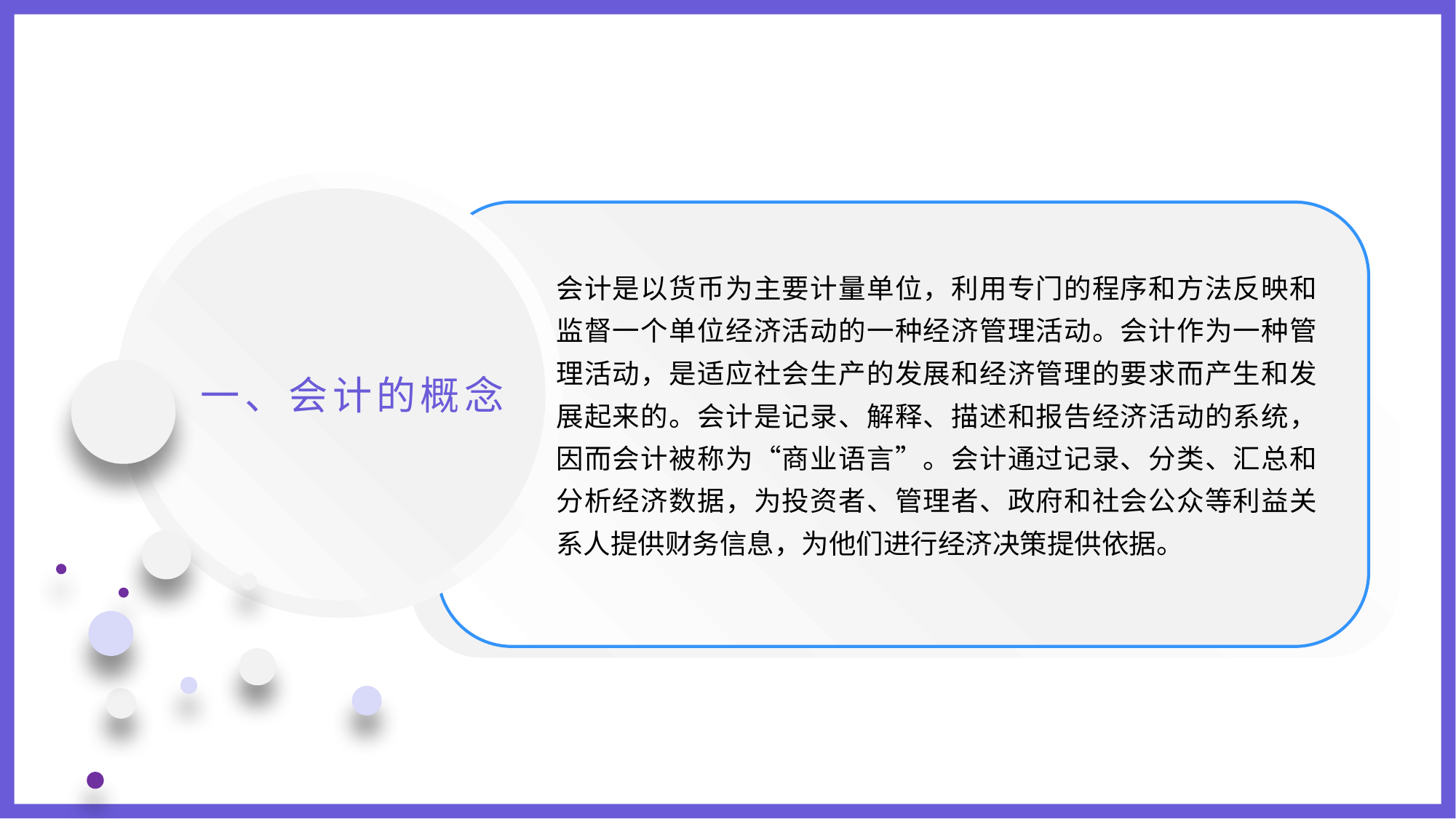

会计是以货币为主要计量单位，利用专门的程序和方法反映和监督一个单位经济活动的一种经济管理活动。会计作为一种管理活动，是适应社会生产的发展和经济管理的要求而产生和发展起来的。会计是记录、解释、描述和报告经济活动的系统，因而会计被称为“商业语言”。会计通过记录、分类、汇总和分析经济数据，为投资者、管理者、政府和社会公众等利益关系人提供财务信息，为他们进行经济决策提供依据。

一、会计的概念